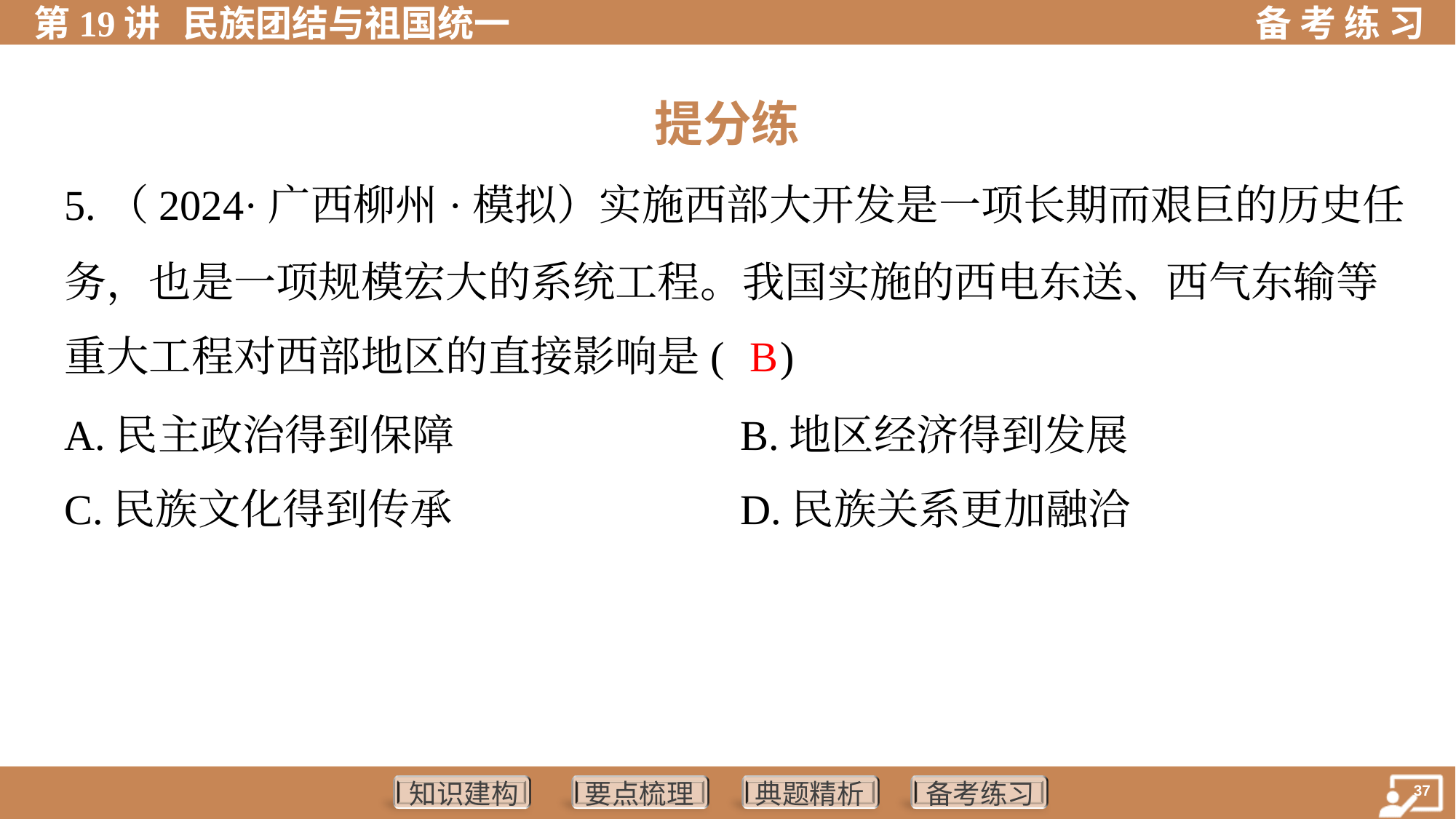

提分练
5.（2024·广西柳州·模拟）实施西部大开发是一项长期而艰巨的历史任
务，也是一项规模宏大的系统工程。我国实施的西电东送、西气东输等
重大工程对西部地区的直接影响是(     )
B
A.民主政治得到保障	B.地区经济得到发展
C.民族文化得到传承	D.民族关系更加融洽